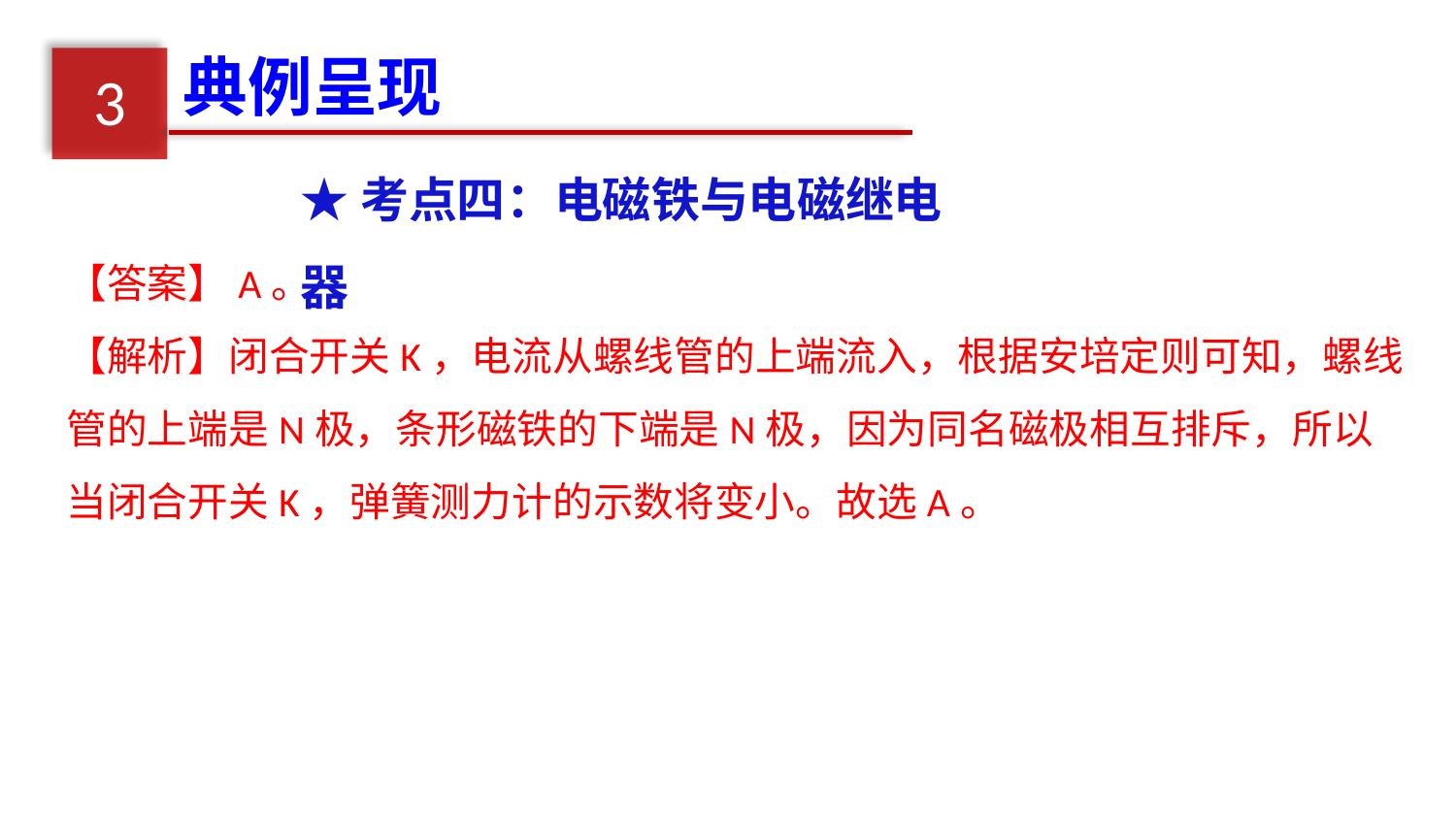

典例呈现

3
★考点四：电磁铁与电磁继电器
【答案】A。
【解析】闭合开关K，电流从螺线管的上端流入，根据安培定则可知，螺线管的上端是N极，条形磁铁的下端是N极，因为同名磁极相互排斥，所以当闭合开关K，弹簧测力计的示数将变小。故选A。